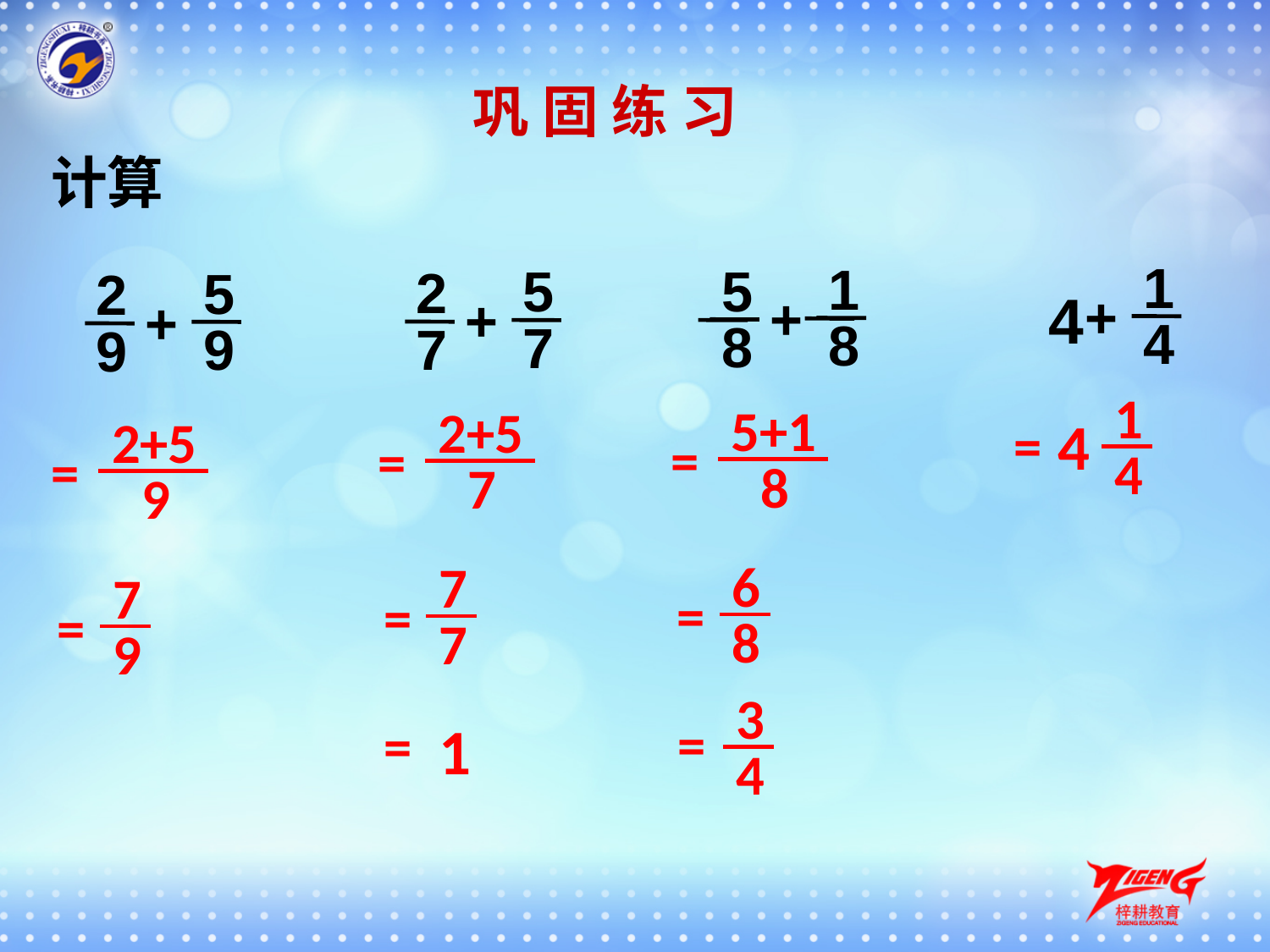

巩 固 练 习
计算
1
1
5
5
2
5
2
4
+
+
+
+
4
8
8
7
7
9
9
1
5+1
2+5
4
2+5
=
=
=
=
4
8
7
9
6
7
7
=
=
=
8
7
9
3
=
=
1
4